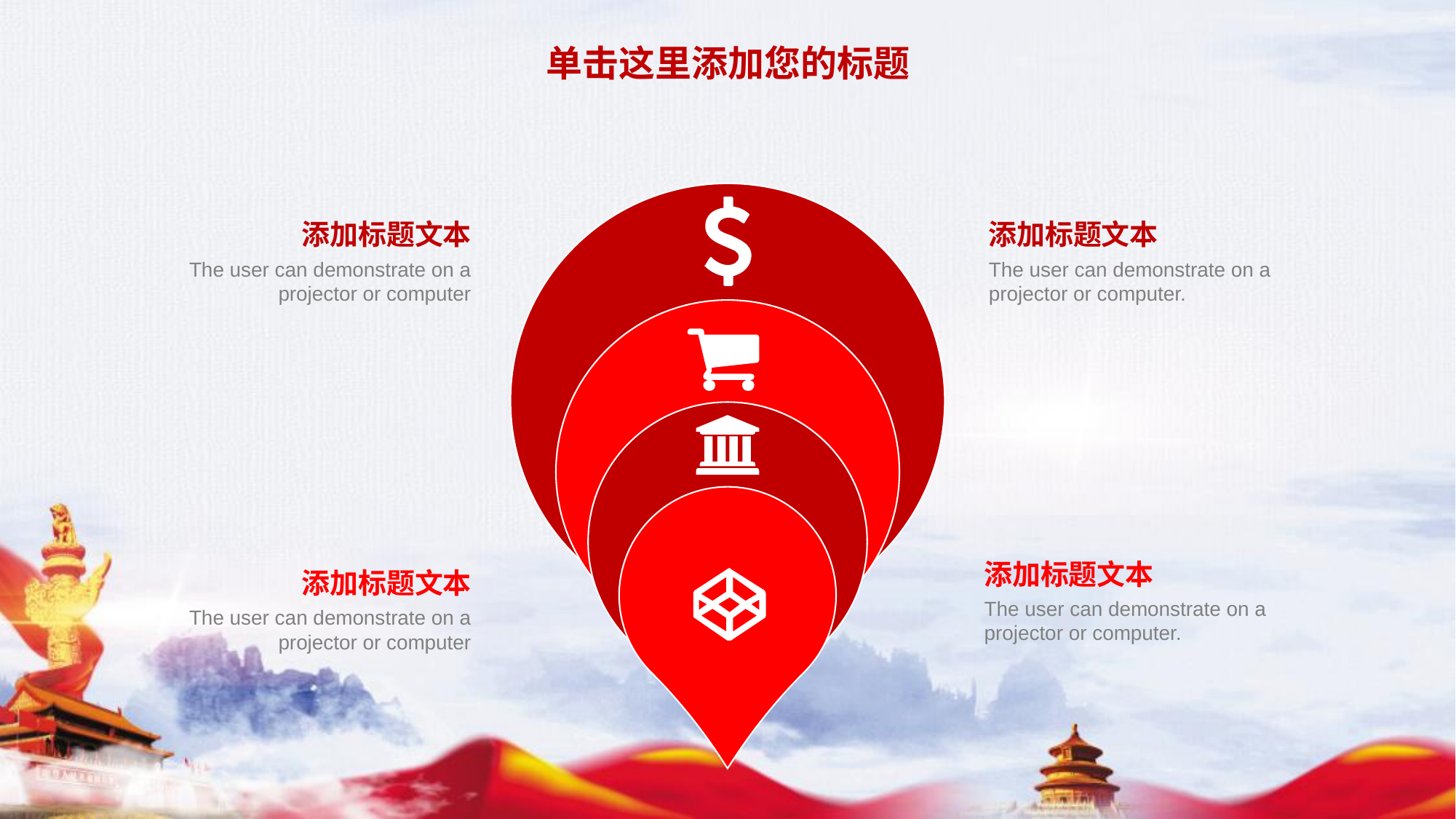

单击这里添加您的标题

添加标题文本
The user can demonstrate on a projector or computer
添加标题文本
The user can demonstrate on a projector or computer.

添加标题文本
The user can demonstrate on a projector or computer.
添加标题文本
The user can demonstrate on a projector or computer